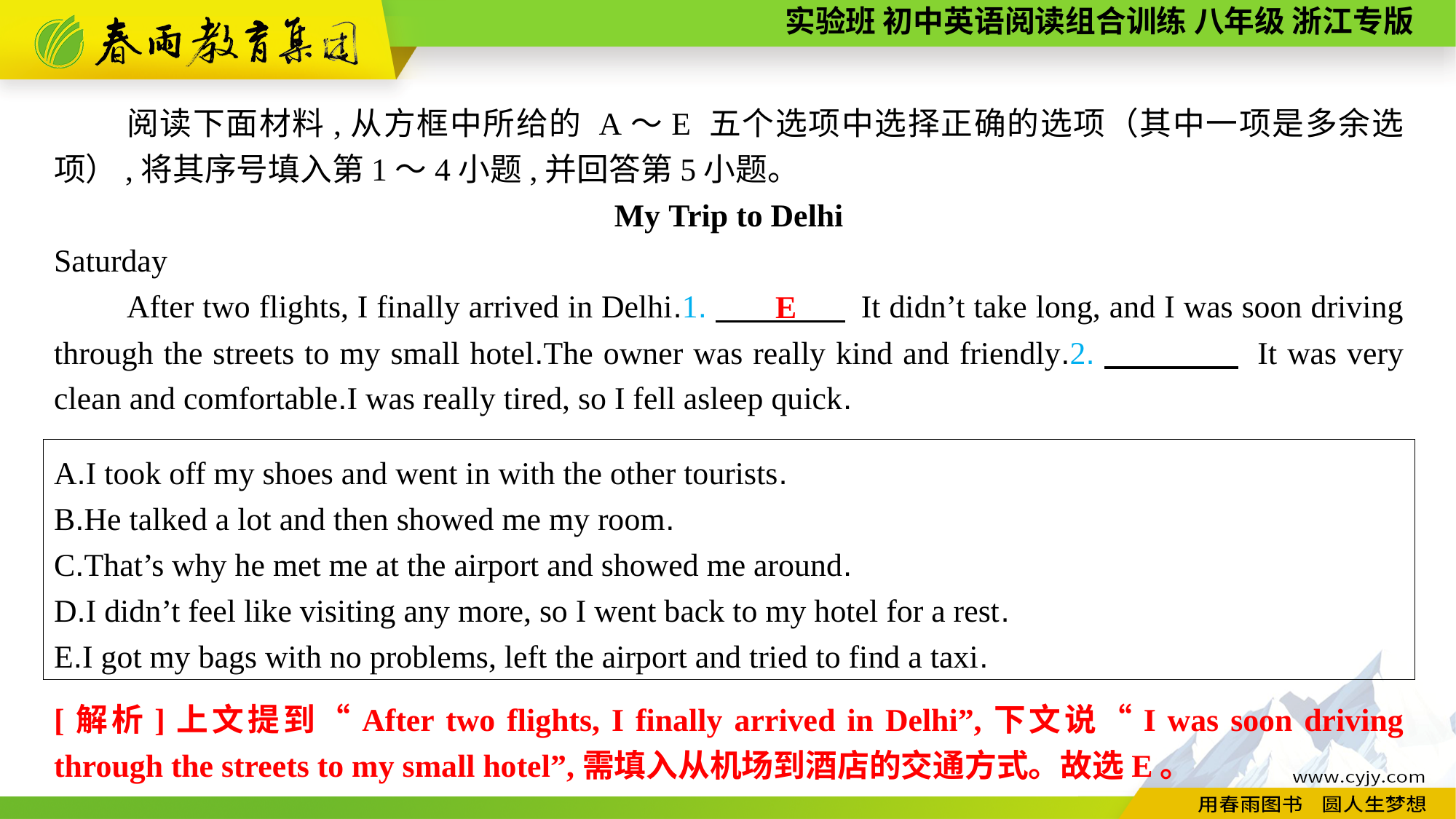

阅读下面材料,从方框中所给的 A～E 五个选项中选择正确的选项（其中一项是多余选项）,将其序号填入第1～4小题,并回答第5小题。
My Trip to Delhi
Saturday
After two flights, I finally arrived in Delhi.1.　　　　 It didn’t take long, and I was soon driving through the streets to my small hotel.The owner was really kind and friendly.2.　　　　 It was very clean and comfortable.I was really tired, so I fell asleep quick.
E
A.I took off my shoes and went in with the other tourists.
B.He talked a lot and then showed me my room.
C.That’s why he met me at the airport and showed me around.
D.I didn’t feel like visiting any more, so I went back to my hotel for a rest.
E.I got my bags with no problems, left the airport and tried to find a taxi.
[解析]上文提到“After two flights, I finally arrived in Delhi”,下文说“I was soon driving through the streets to my small hotel”,需填入从机场到酒店的交通方式。故选E。